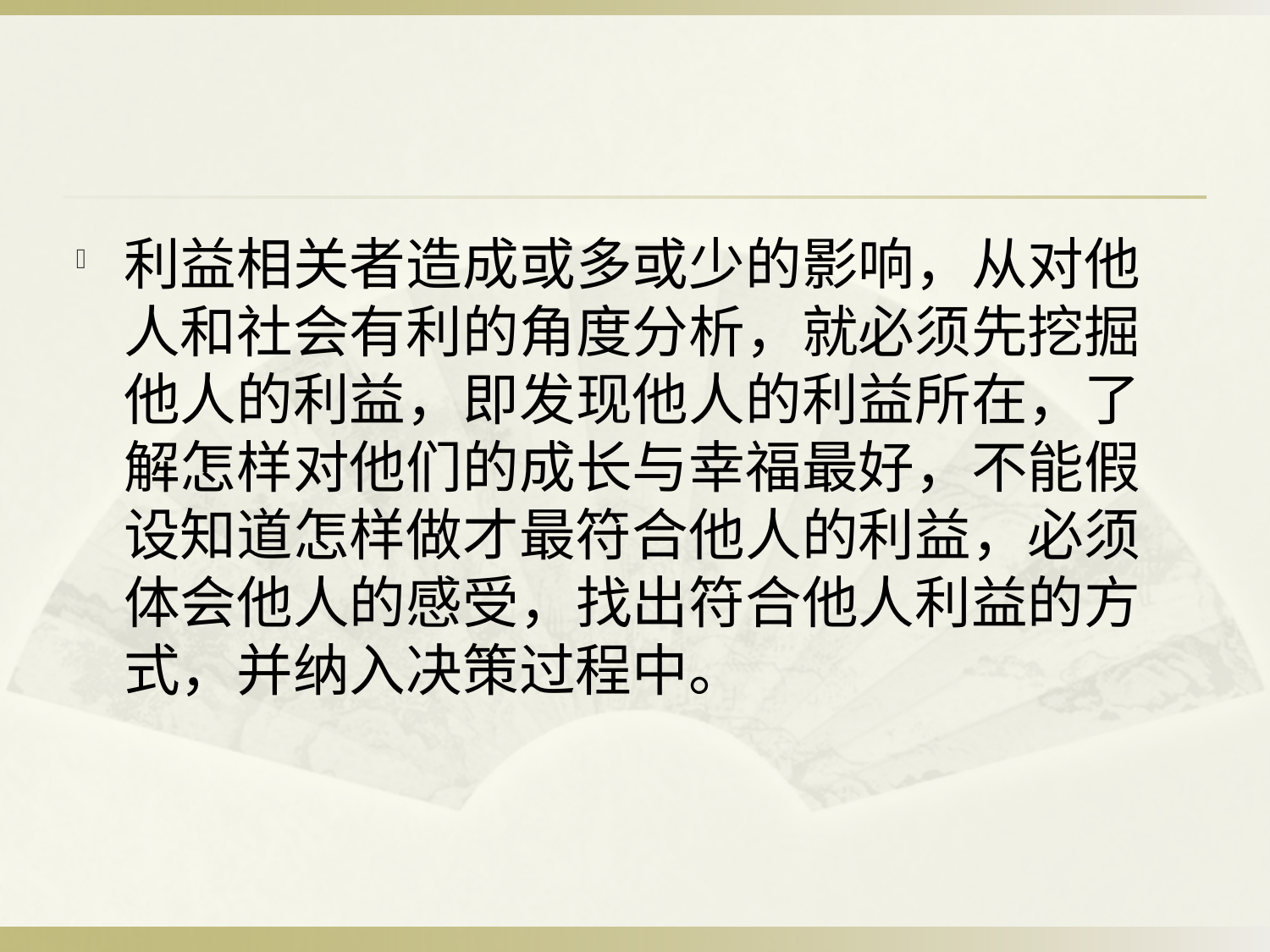

#
利益相关者造成或多或少的影响，从对他人和社会有利的角度分析，就必须先挖掘他人的利益，即发现他人的利益所在，了解怎样对他们的成长与幸福最好，不能假设知道怎样做才最符合他人的利益，必须体会他人的感受，找出符合他人利益的方式，并纳入决策过程中。